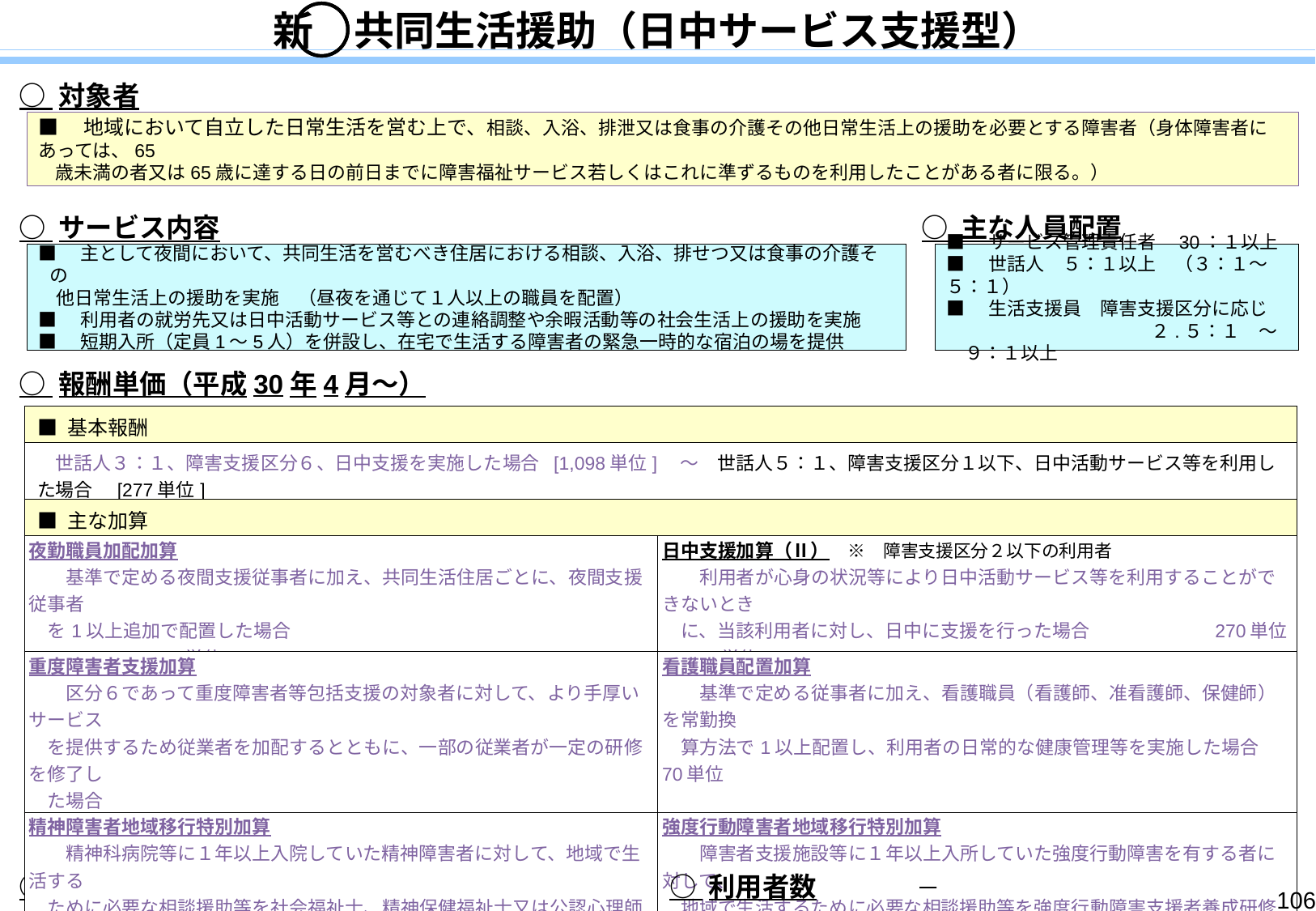

新　共同生活援助（日中サービス支援型）
○ 対象者
■　地域において自立した日常生活を営む上で、相談、入浴、排泄又は食事の介護その他日常生活上の援助を必要とする障害者（身体障害者にあっては、65
   歳未満の者又は65歳に達する日の前日までに障害福祉サービス若しくはこれに準ずるものを利用したことがある者に限る。）
○ サービス内容
○ 主な人員配置
■　主として夜間において、共同生活を営むべき住居における相談、入浴、排せつ又は食事の介護その
   他日常生活上の援助を実施　（昼夜を通じて１人以上の職員を配置）
■　利用者の就労先又は日中活動サービス等との連絡調整や余暇活動等の社会生活上の援助を実施
■　短期入所（定員1～5人）を併設し、在宅で生活する障害者の緊急一時的な宿泊の場を提供
■　サービス管理責任者　30：１以上
■　世話人　５：１以上　（３：１～５：１）
■　生活支援員　障害支援区分に応じ
　　　　　　　　　　　２.５：１　～　９：１以上
○ 報酬単価（平成30年4月～）
| ■ 基本報酬 |  |
| --- | --- |
| 世話人３：１、障害支援区分６、日中支援を実施した場合 [1,098単位]　～　世話人５：１、障害支援区分１以下、日中活動サービス等を利用した場合　[277単位] |  |
| ■ 主な加算 |  |
| 夜勤職員加配加算 　　基準で定める夜間支援従事者に加え、共同生活住居ごとに、夜間支援従事者 　を1以上追加で配置した場合　　　　　　　　　　　　　　　　　　　　　　　　　 149単位 | 日中支援加算（Ⅱ）　※　障害支援区分２以下の利用者 　　利用者が心身の状況等により日中活動サービス等を利用することができないとき 　に、当該利用者に対し、日中に支援を行った場合　　　　　 　270単位～135単位 |
| 重度障害者支援加算 　　区分６であって重度障害者等包括支援の対象者に対して、より手厚いサービス 　を提供するため従業者を加配するとともに、一部の従業者が一定の研修を修了し 　た場合　　　　　　　　　　　　　　　　　　　　　　　　　　　　　　　　　　　　　　　360単位 | 看護職員配置加算 　　基準で定める従事者に加え、看護職員（看護師、准看護師、保健師）を常勤換 　算方法で1以上配置し、利用者の日常的な健康管理等を実施した場合　70単位 |
| 精神障害者地域移行特別加算 　　精神科病院等に１年以上入院していた精神障害者に対して、地域で生活する 　ために必要な相談援助等を社会福祉士、精神保健福祉士又は公認心理師等が 　実施した場合　　　　　　　　　　　　　　　　　　　　　　　　　　　　　　　　　　　300単位 | 強度行動障害者地域移行特別加算 　　障害者支援施設等に１年以上入所していた強度行動障害を有する者に対して、 　地域で生活するために必要な相談援助等を強度行動障害支援者養成研修修了 　者等が実施した場合　　　　　　　　　　　　　　　　　 　　　　　　　　　　　　　　300単位 |

○ 利用者数　　　　 －
○ 事業所数　　　　　－
106